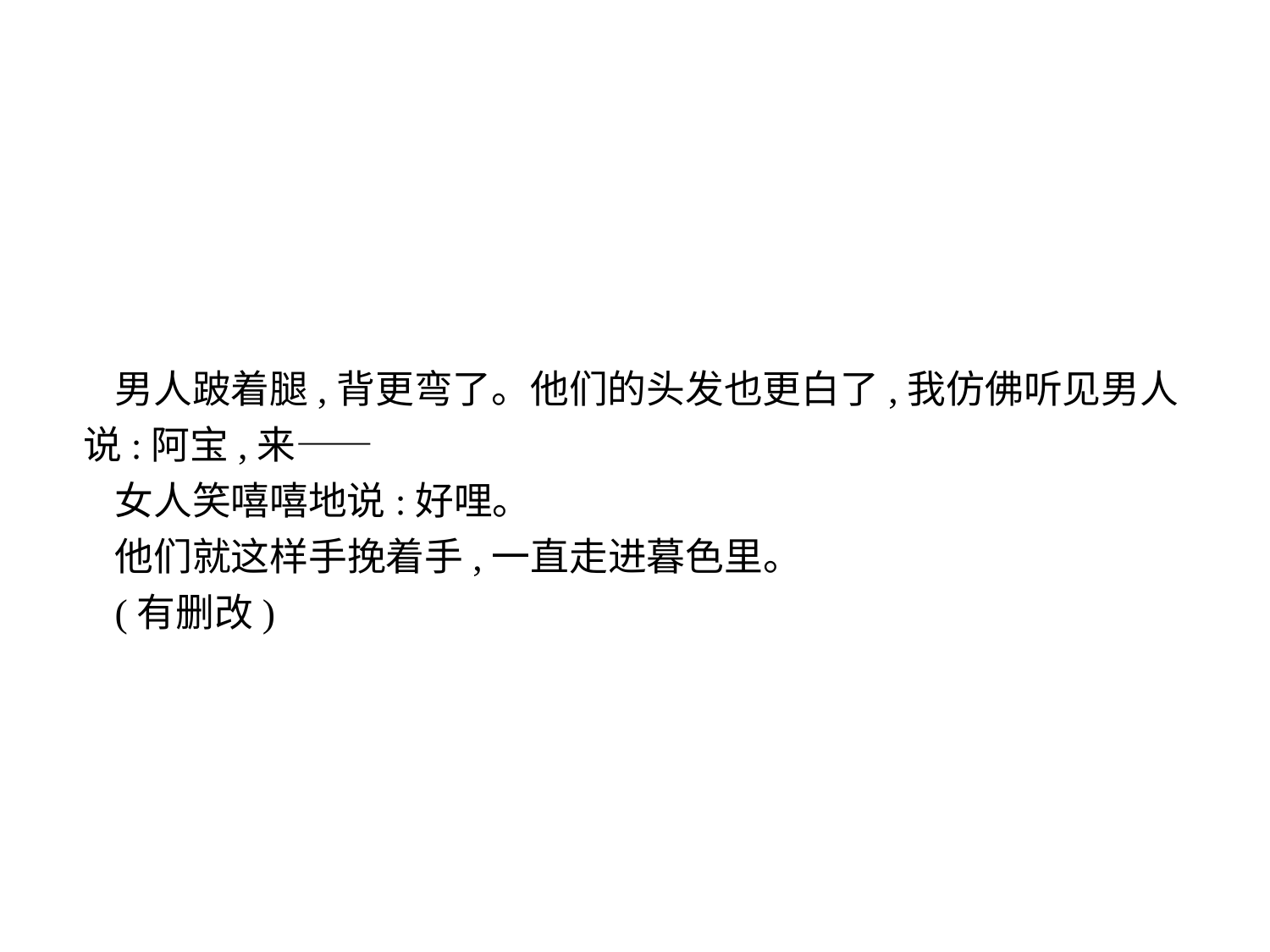

男人跛着腿,背更弯了。他们的头发也更白了,我仿佛听见男人说:阿宝,来——
女人笑嘻嘻地说:好哩。
他们就这样手挽着手,一直走进暮色里。
(有删改)
-21-